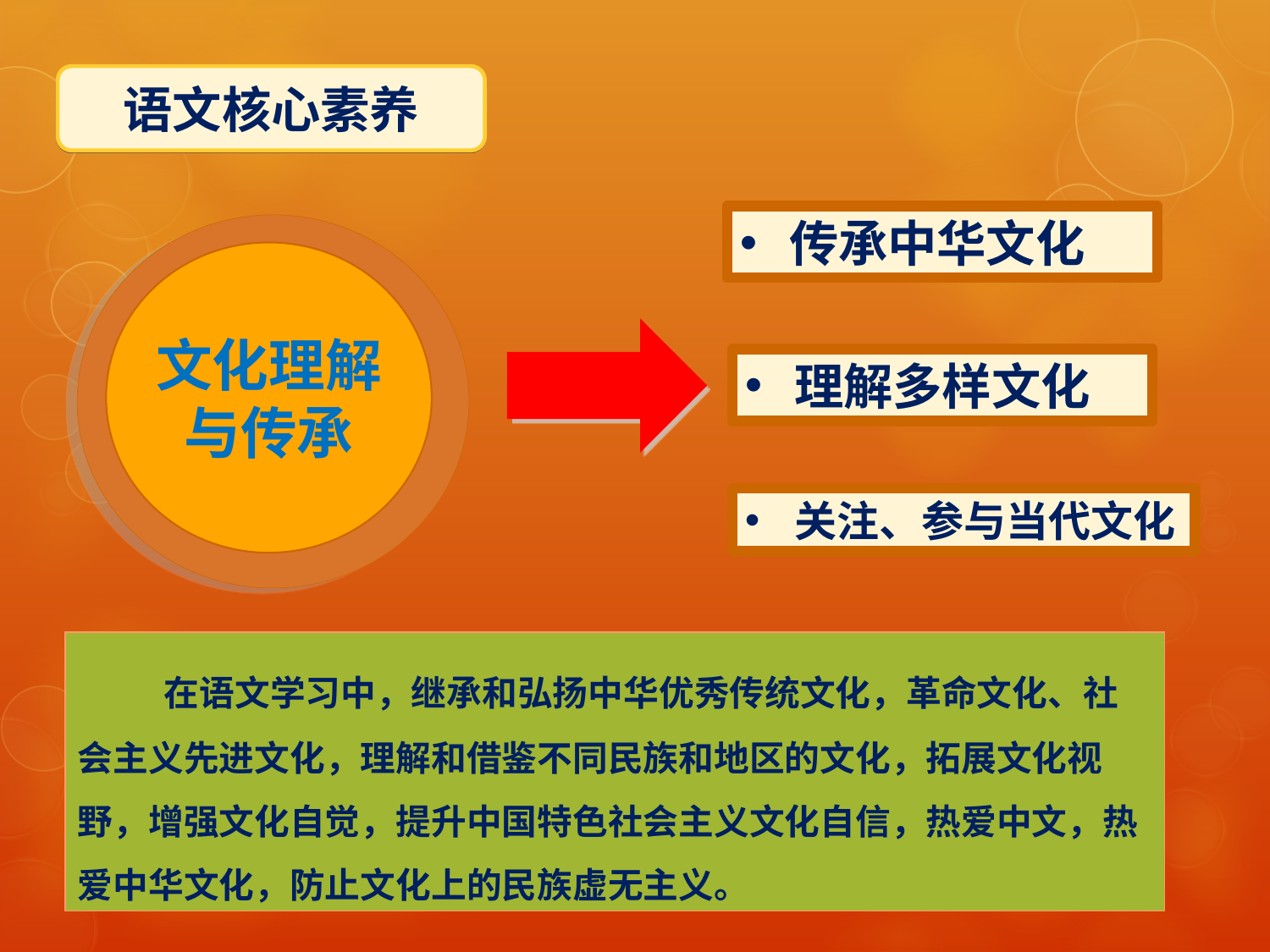

语文核心素养
传承中华文化

文化理解与传承

理解多样文化
关注、参与当代文化
        在语文学习中，继承和弘扬中华优秀传统文化，革命文化、社会主义先进文化，理解和借鉴不同民族和地区的文化，拓展文化视野，增强文化自觉，提升中国特色社会主义文化自信，热爱中文，热爱中华文化，防止文化上的民族虚无主义。